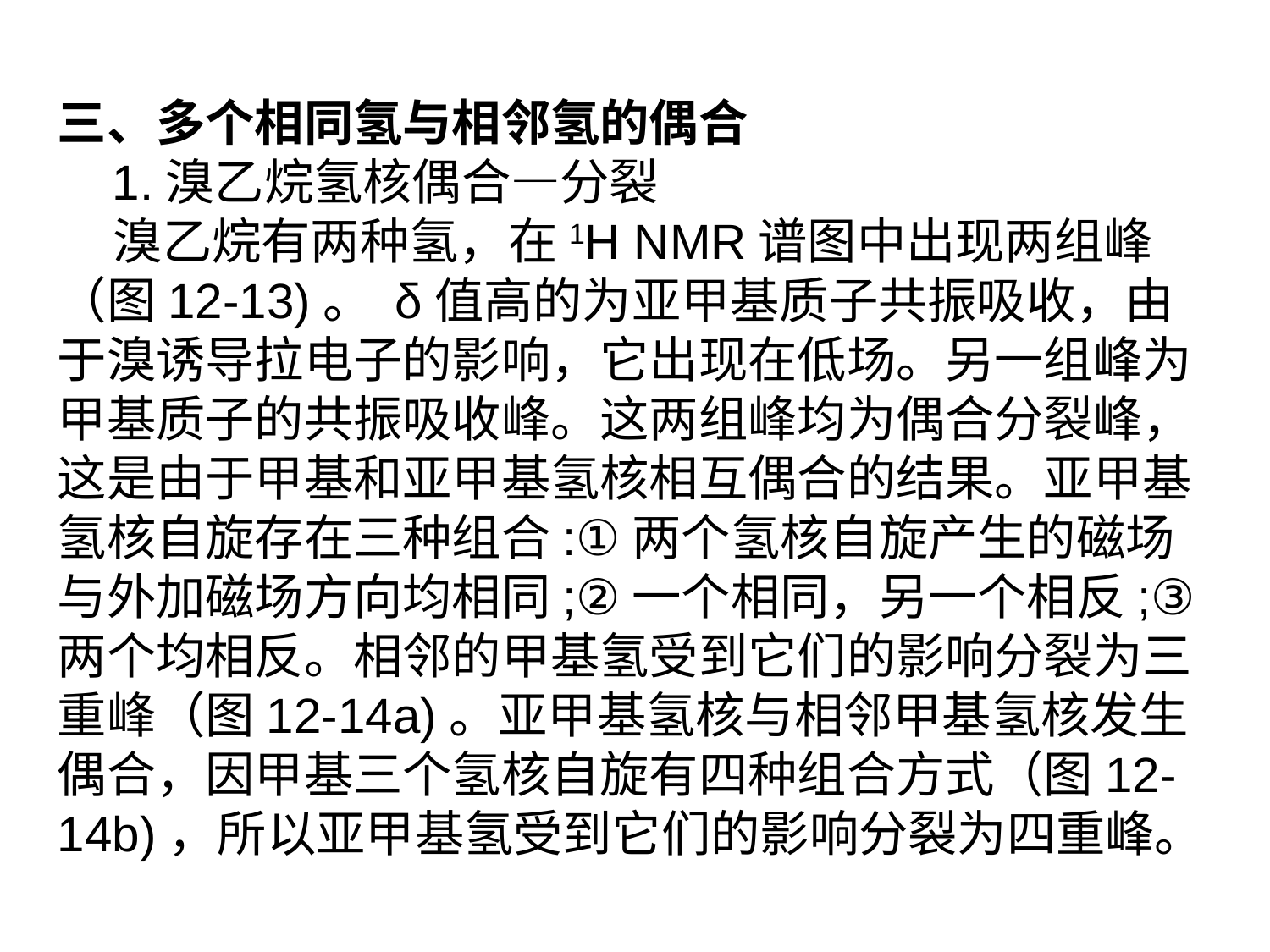

三、多个相同氢与相邻氢的偶合
    1.溴乙烷氢核偶合—分裂
    溴乙烷有两种氢，在1H NMR谱图中出现两组峰（图12-13)。 δ值高的为亚甲基质子共振吸收，由于溴诱导拉电子的影响，它出现在低场。另一组峰为甲基质子的共振吸收峰。这两组峰均为偶合分裂峰，这是由于甲基和亚甲基氢核相互偶合的结果。亚甲基氢核自旋存在三种组合:①两个氢核自旋产生的磁场与外加磁场方向均相同;②一个相同，另一个相反;③两个均相反。相邻的甲基氢受到它们的影响分裂为三重峰（图12-14a)。亚甲基氢核与相邻甲基氢核发生偶合，因甲基三个氢核自旋有四种组合方式（图12-14b)，所以亚甲基氢受到它们的影响分裂为四重峰。